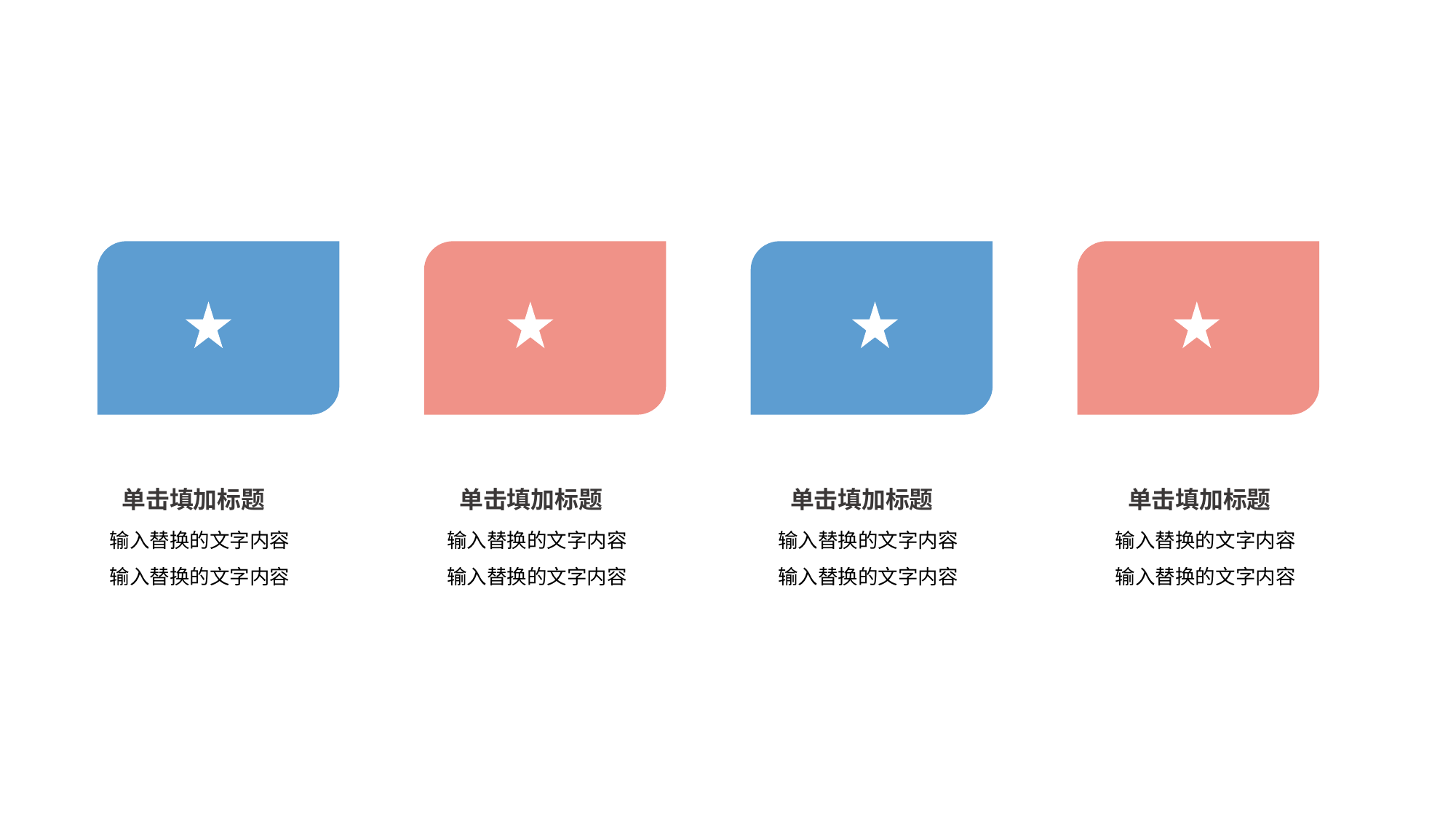

单击填加标题
单击填加标题
单击填加标题
单击填加标题
输入替换的文字内容
输入替换的文字内容
输入替换的文字内容
输入替换的文字内容
输入替换的文字内容
输入替换的文字内容
输入替换的文字内容
输入替换的文字内容